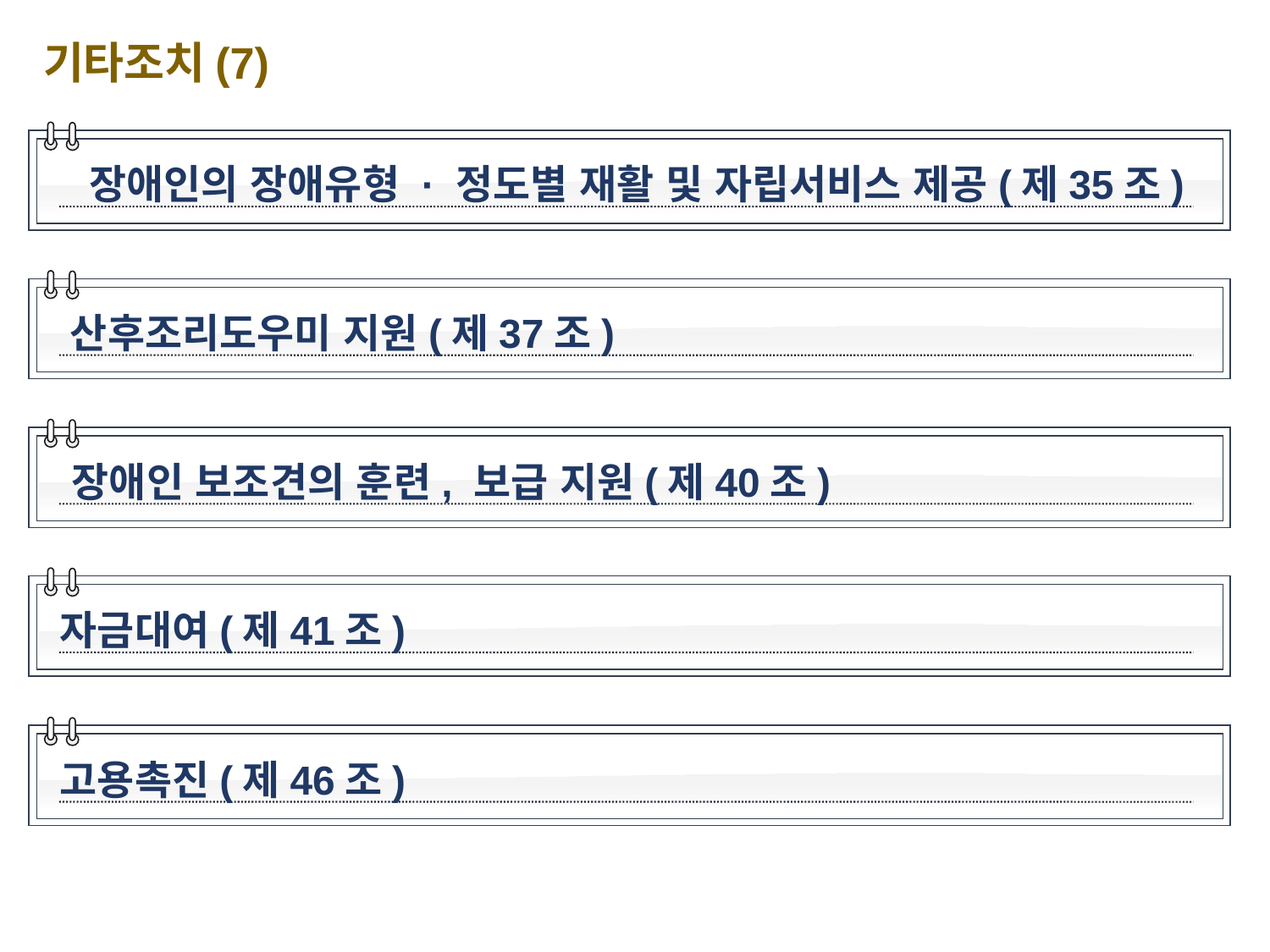

기타조치(7)

장애인의 장애유형 · 정도별 재활 및 자립서비스 제공(제35조)

산후조리도우미 지원(제37조)

장애인 보조견의 훈련, 보급 지원(제40조)

자금대여(제41조)

고용촉진(제46조)